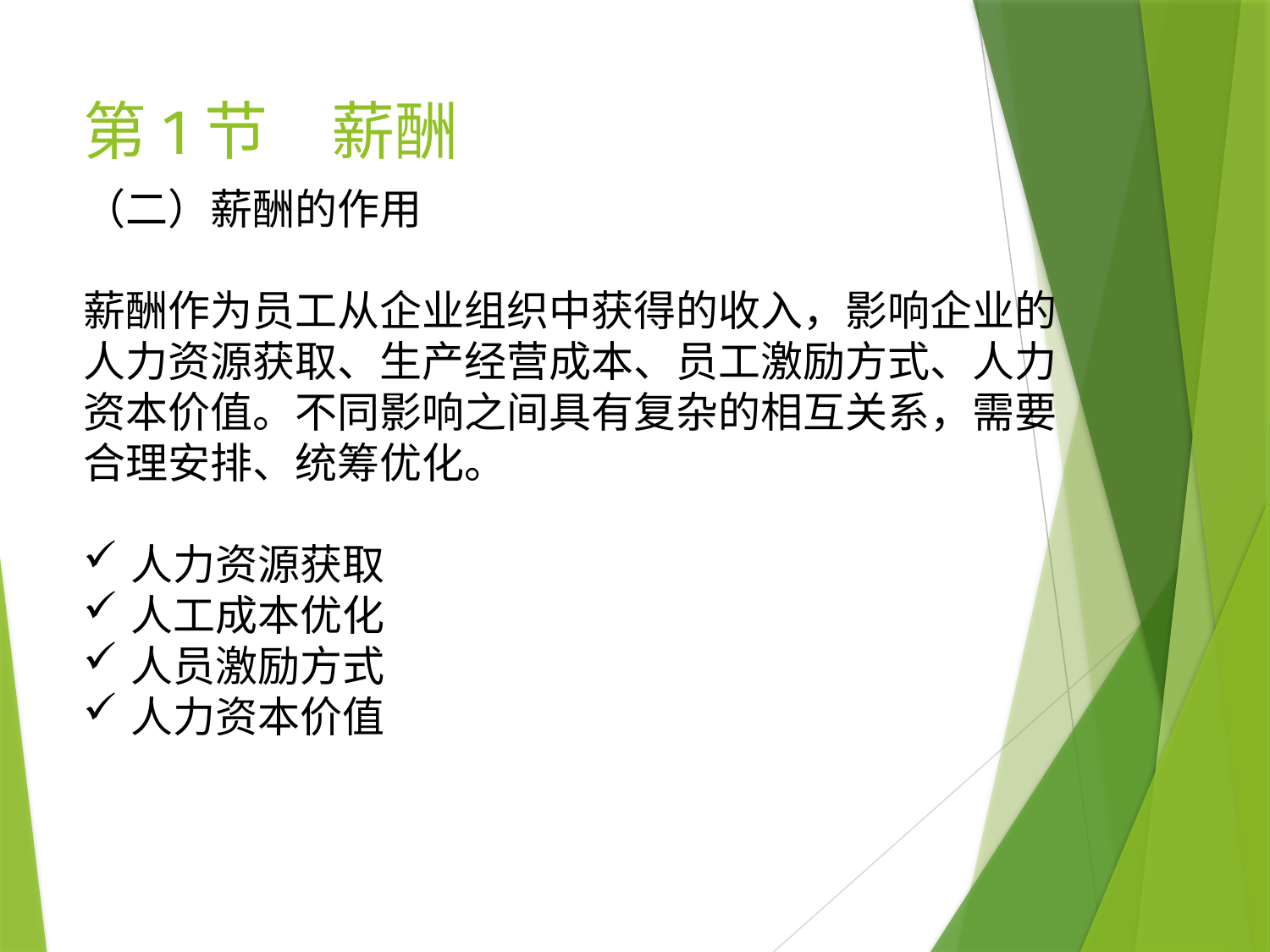

# 第1节　薪酬
（二）薪酬的作用

薪酬作为员工从企业组织中获得的收入，影响企业的人力资源获取、生产经营成本、员工激励方式、人力资本价值。不同影响之间具有复杂的相互关系，需要合理安排、统筹优化。

人力资源获取
人工成本优化
人员激励方式
人力资本价值